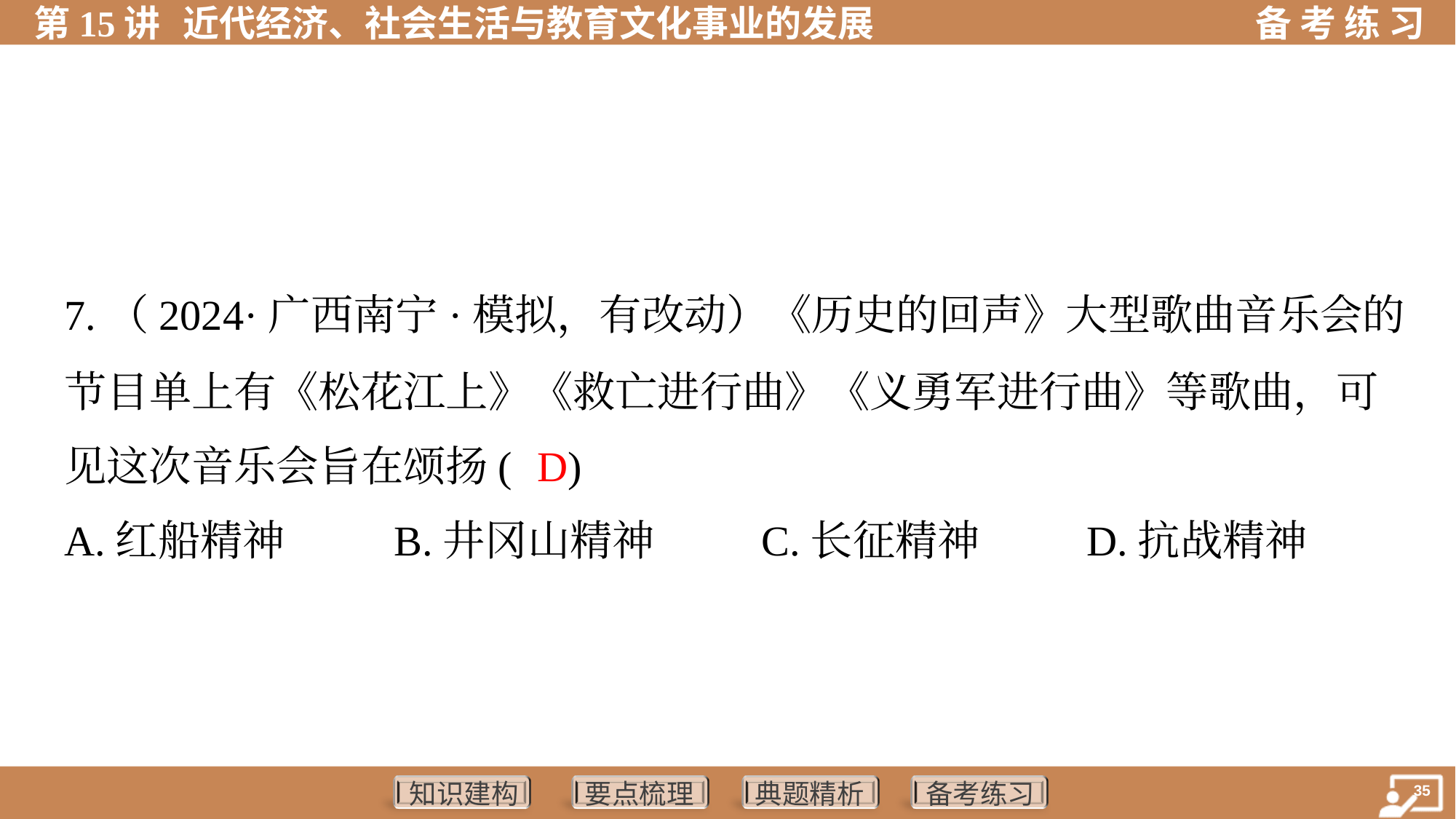

7.（2024·广西南宁·模拟，有改动）《历史的回声》大型歌曲音乐会的
节目单上有《松花江上》《救亡进行曲》《义勇军进行曲》等歌曲，可
见这次音乐会旨在颂扬(     )
D
A.红船精神	B.井冈山精神	C.长征精神	D.抗战精神